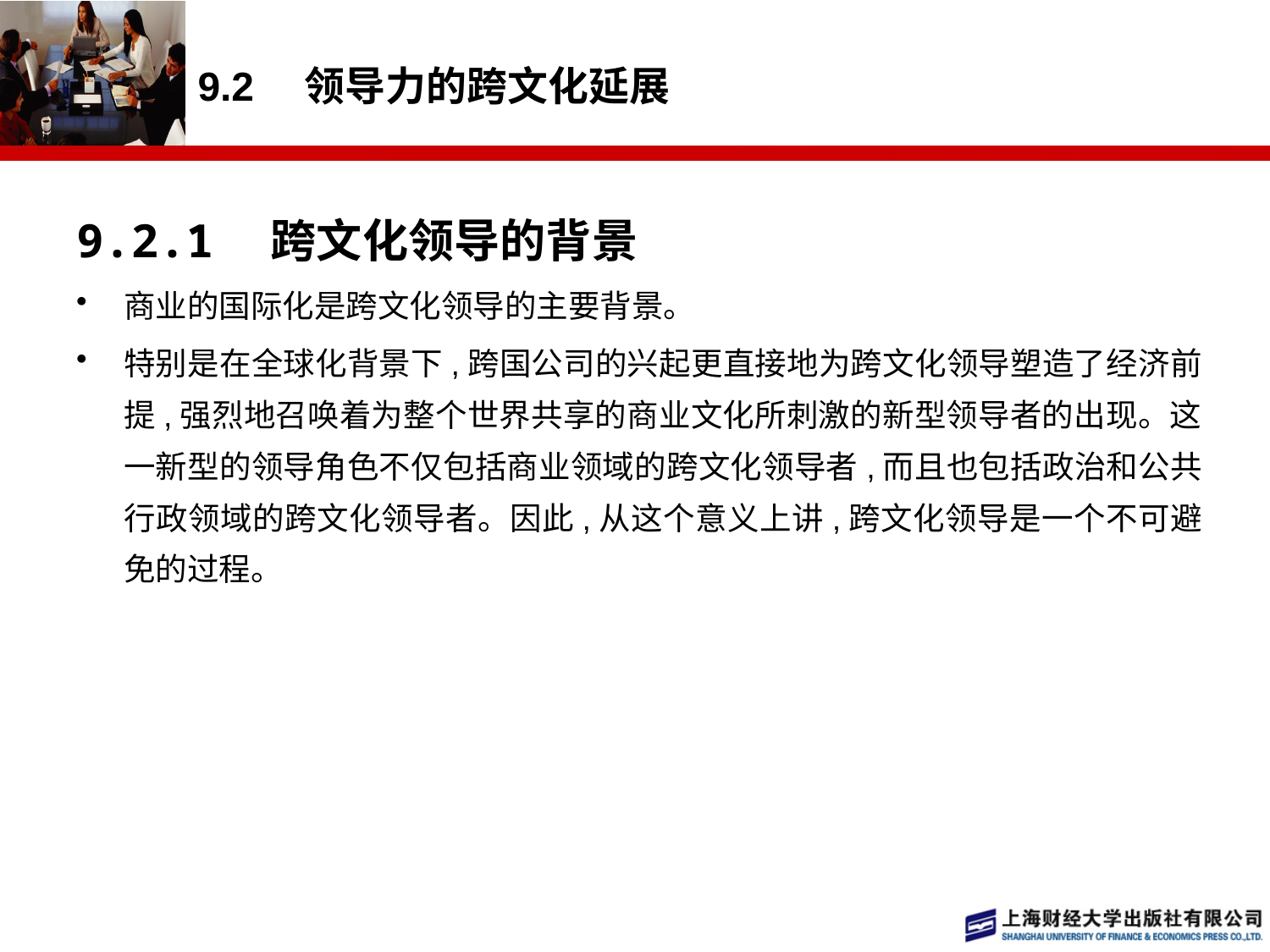

# 9.2　领导力的跨文化延展
9.2.1　跨文化领导的背景
商业的国际化是跨文化领导的主要背景。
特别是在全球化背景下,跨国公司的兴起更直接地为跨文化领导塑造了经济前提,强烈地召唤着为整个世界共享的商业文化所刺激的新型领导者的出现。这一新型的领导角色不仅包括商业领域的跨文化领导者,而且也包括政治和公共行政领域的跨文化领导者。因此,从这个意义上讲,跨文化领导是一个不可避免的过程。